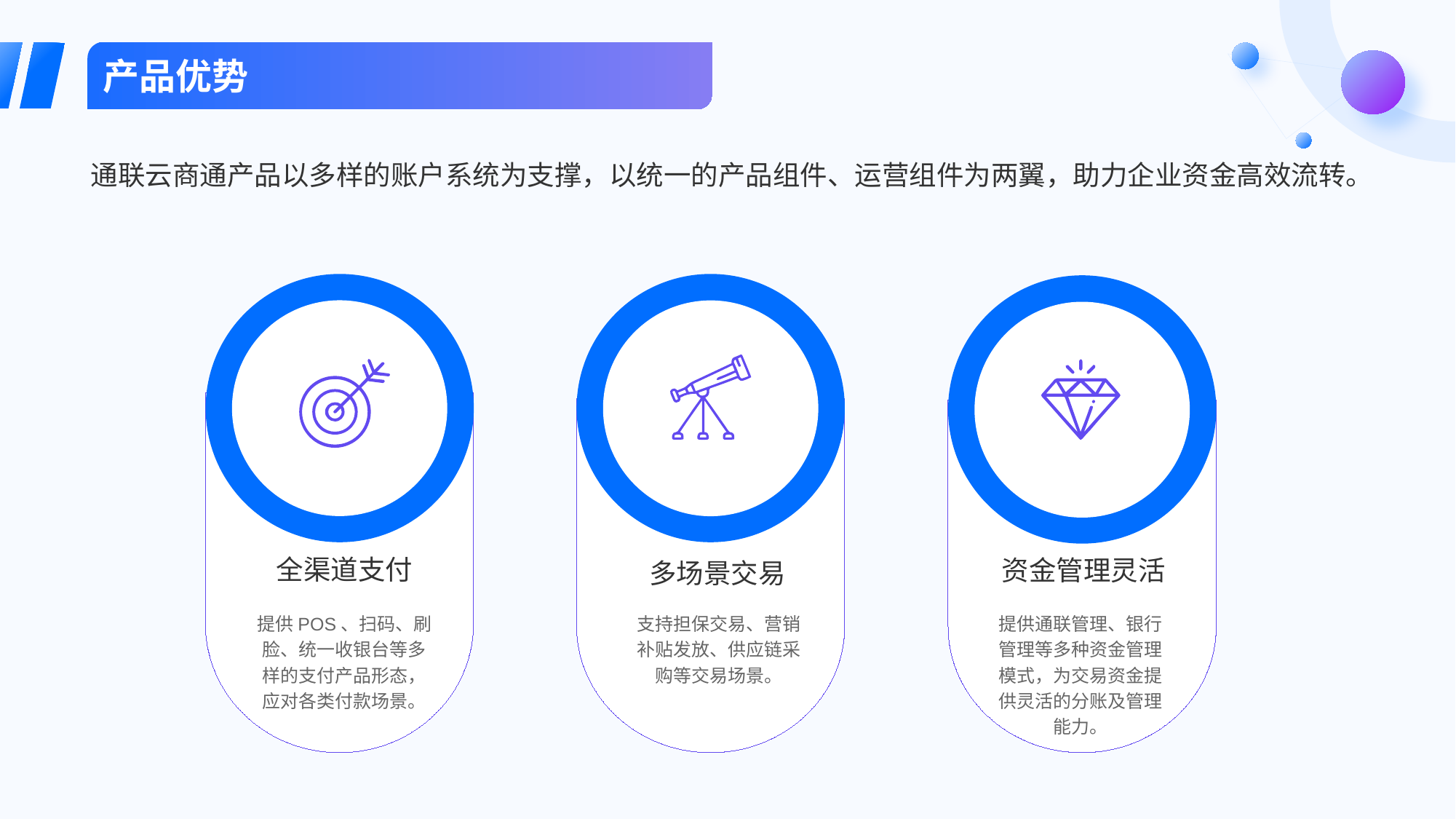

产品优势

通联云商通产品以多样的账户系统为支撑，以统一的产品组件、运营组件为两翼，助力企业资金高效流转。

全渠道支付
资金管理灵活
多场景交易
提供POS、扫码、刷脸、统一收银台等多样的支付产品形态，应对各类付款场景。
支持担保交易、营销补贴发放、供应链采购等交易场景。
提供通联管理、银行管理等多种资金管理模式，为交易资金提供灵活的分账及管理能力。